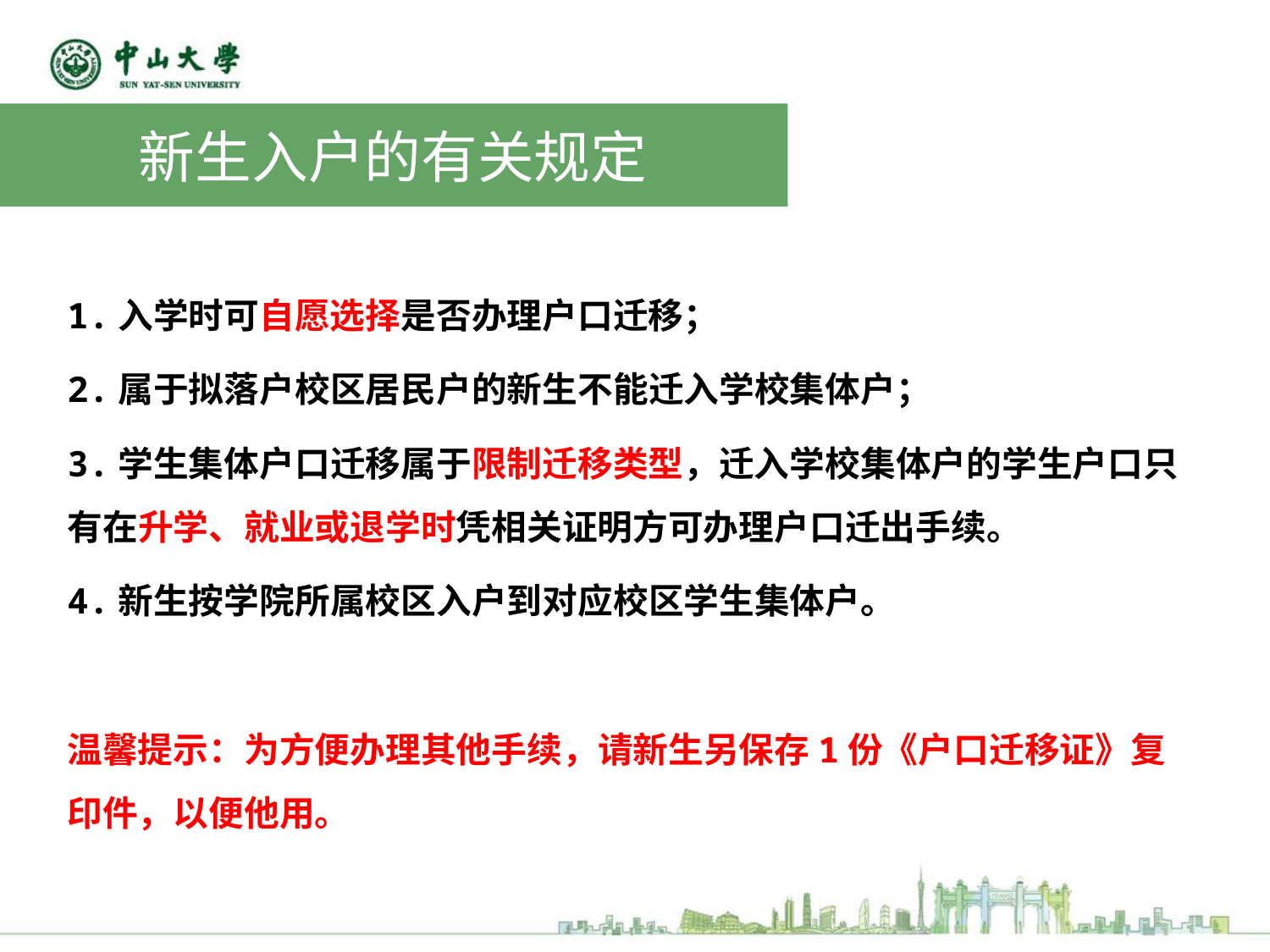

新生入户的有关规定
1.入学时可自愿选择是否办理户口迁移；
2.属于拟落户校区居民户的新生不能迁入学校集体户；
3.学生集体户口迁移属于限制迁移类型，迁入学校集体户的学生户口只有在升学、就业或退学时凭相关证明方可办理户口迁出手续。
4.新生按学院所属校区入户到对应校区学生集体户。

温馨提示：为方便办理其他手续，请新生另保存1份《户口迁移证》复印件，以便他用。